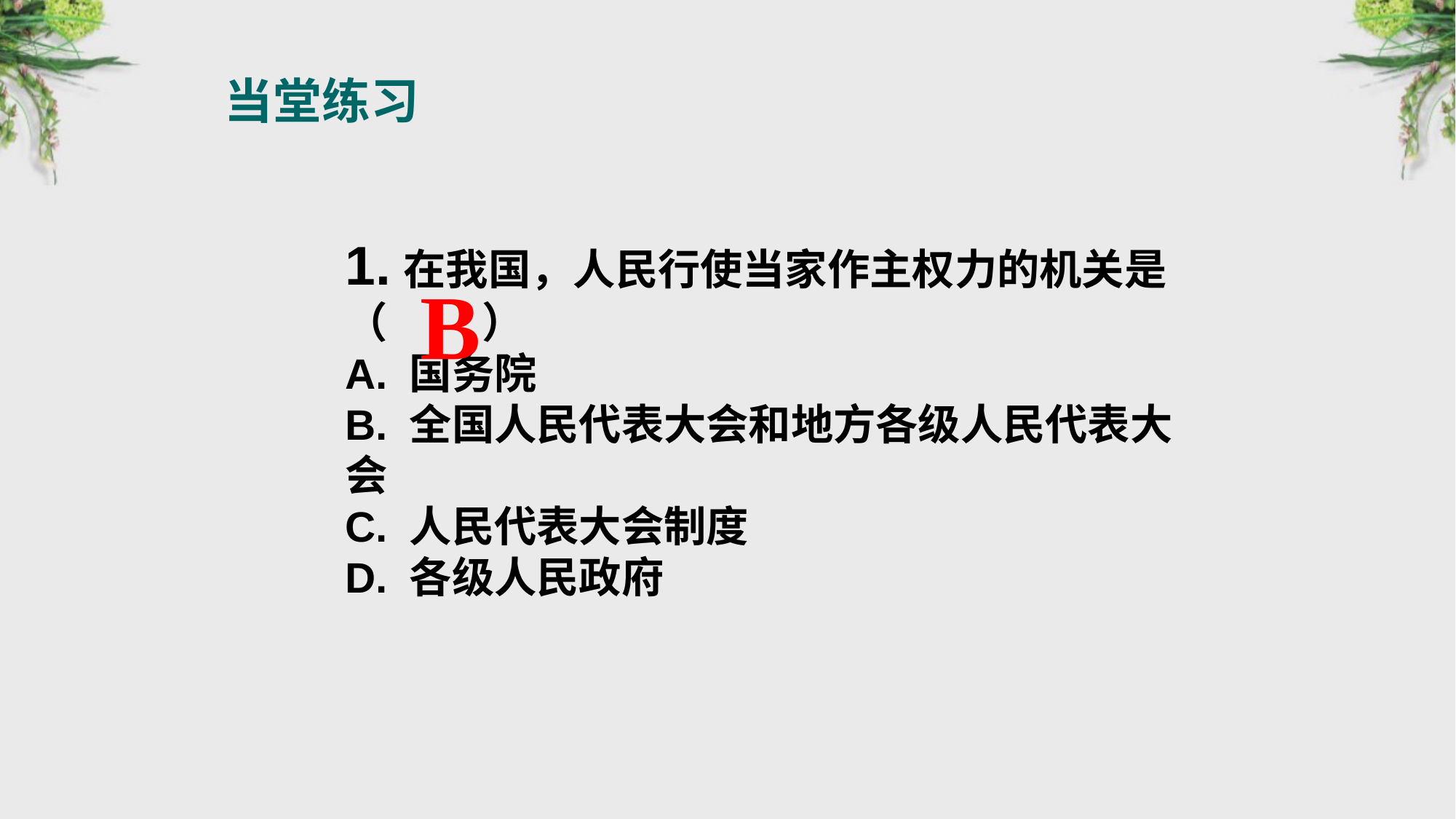

当堂练习
1.在我国，人民行使当家作主权力的机关是（　 　）
A. 国务院
B. 全国人民代表大会和地方各级人民代表大会
C. 人民代表大会制度
D. 各级人民政府
B